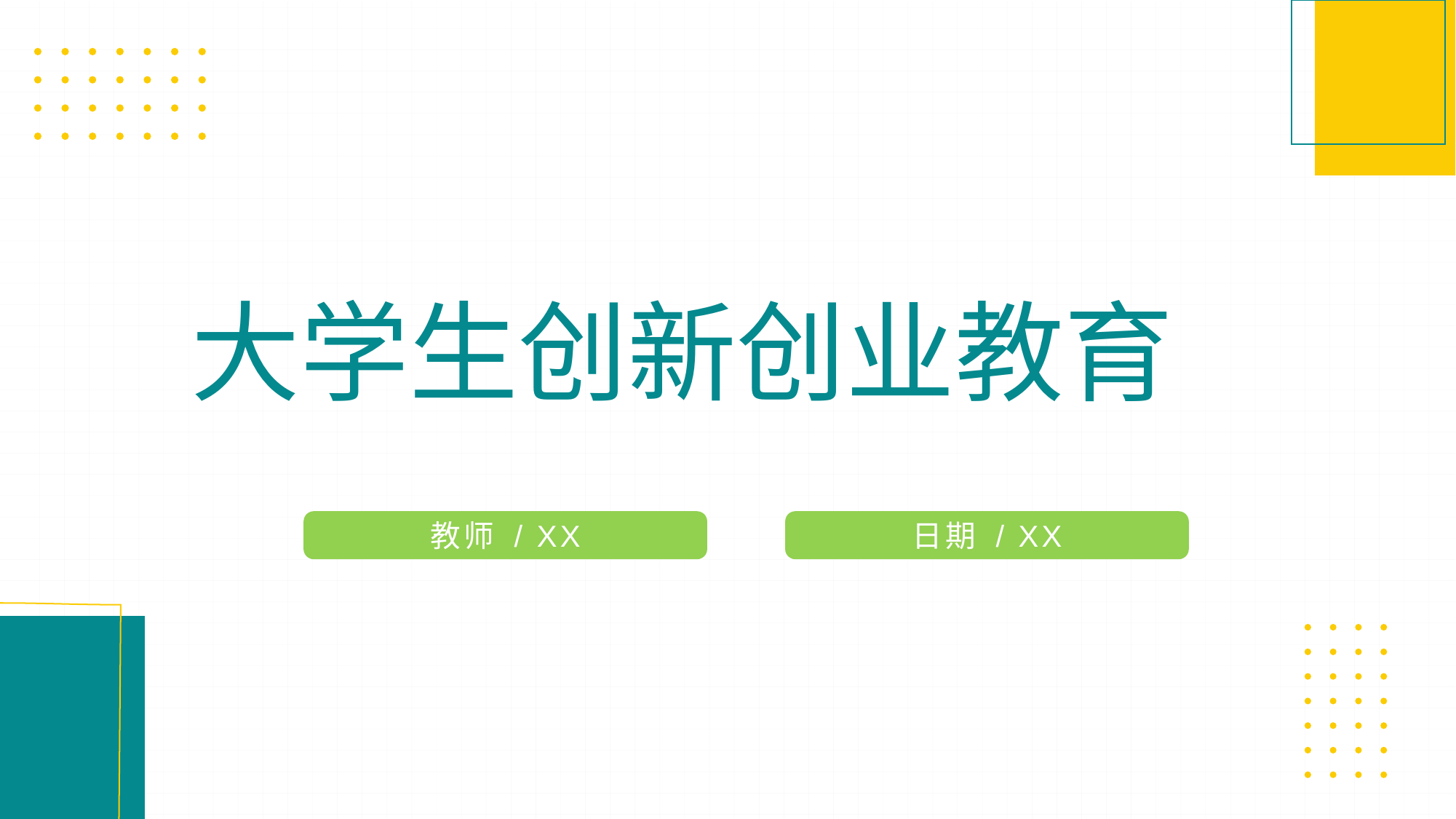

大学生创新创业教育
教师 / XX
日期 / XX